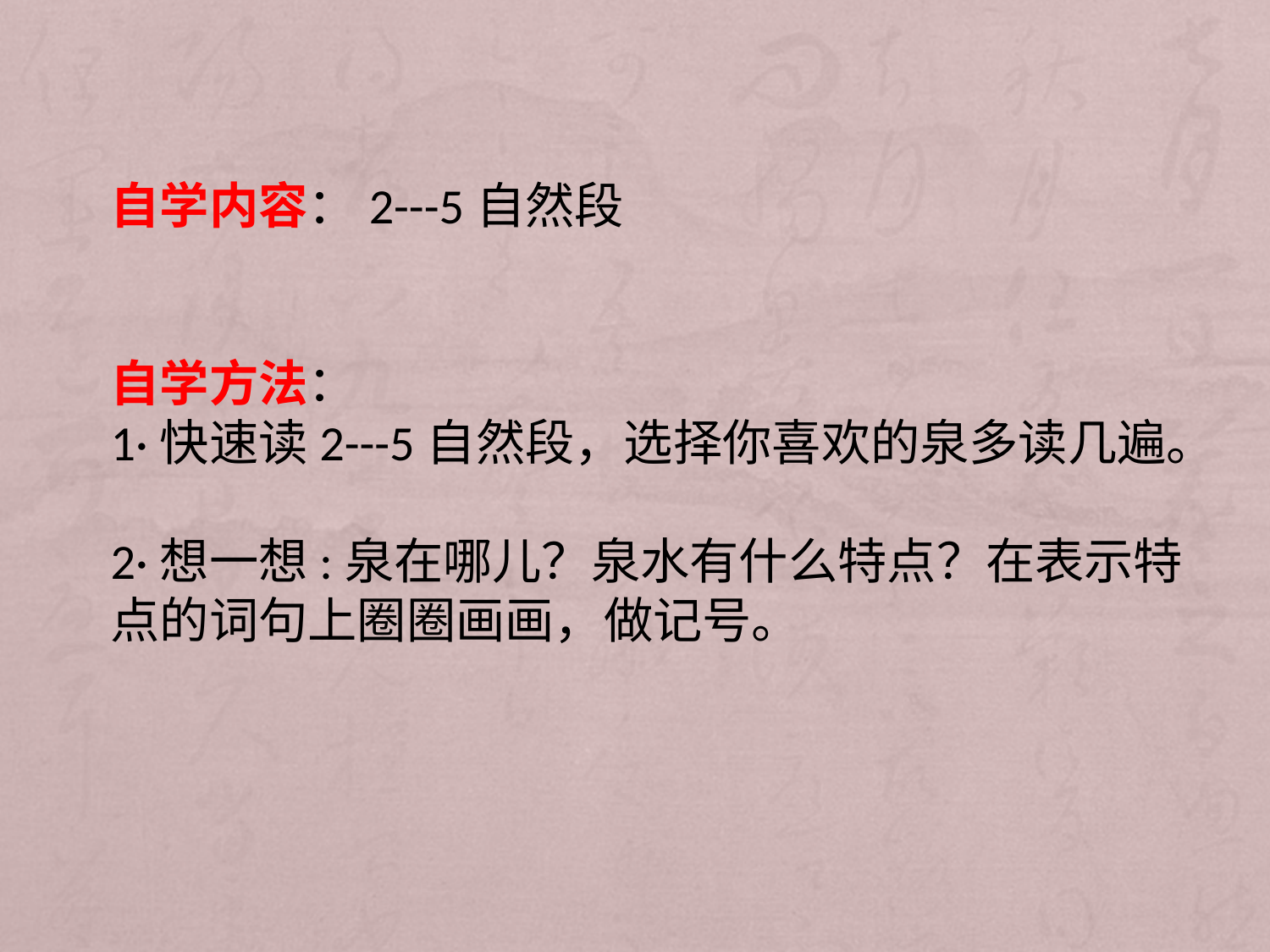

自学内容：2---5自然段

自学方法：
1·快速读2---5自然段，选择你喜欢的泉多读几遍。

2·想一想:泉在哪儿？泉水有什么特点？在表示特
点的词句上圈圈画画，做记号。